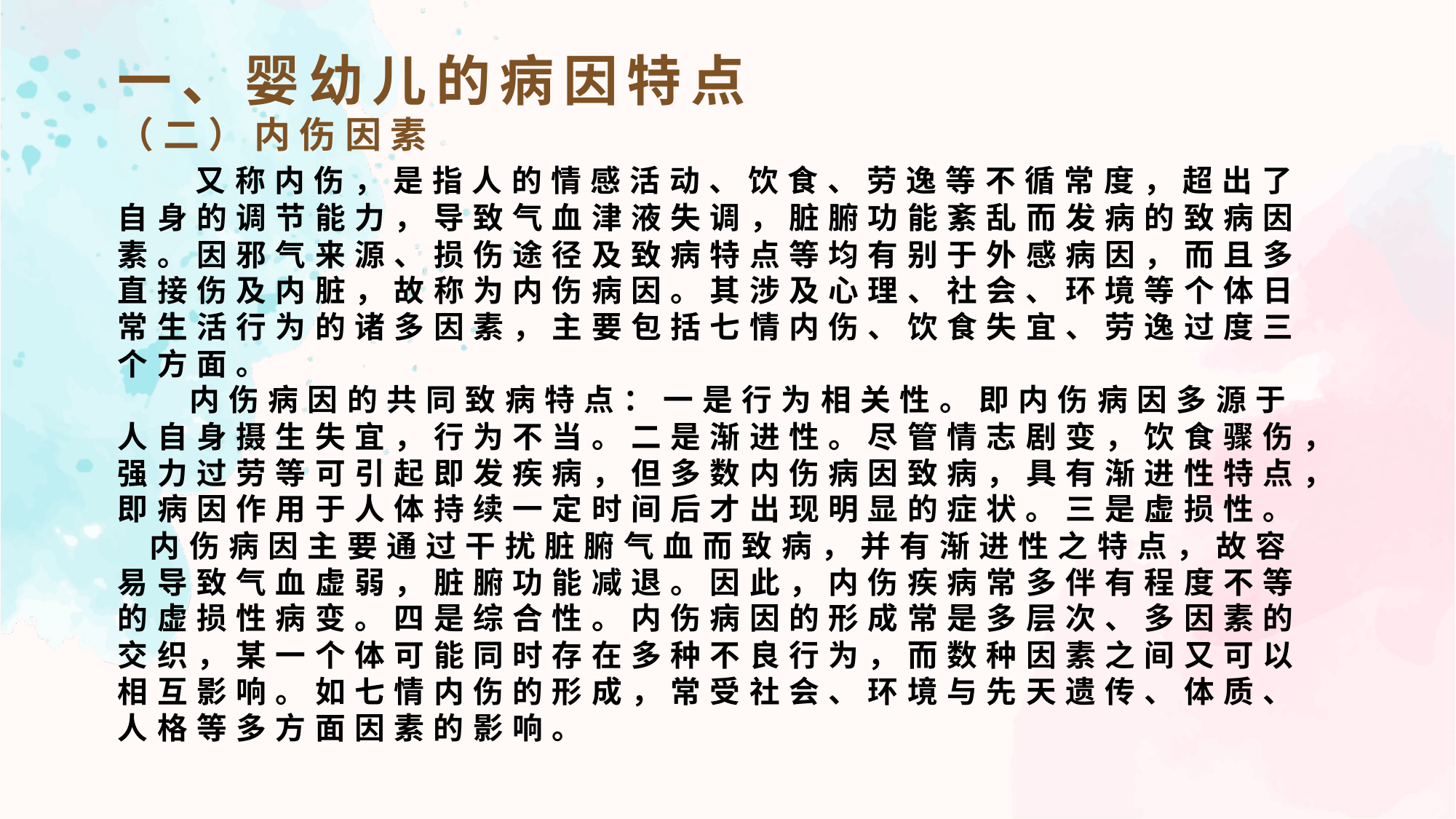

一、婴幼儿的病因特点
（二）内伤因素
    又称内伤，是指人的情感活动、饮食、劳逸等不循常度，超出了自身的调节能力，导致气血津液失调，脏腑功能紊乱而发病的致病因素。因邪气来源、损伤途径及致病特点等均有别于外感病因，而且多直接伤及内脏，故称为内伤病因。其涉及心理、社会、环境等个体日常生活行为的诸多因素，主要包括七情内伤、饮食失宜、劳逸过度三个方面。
    内伤病因的共同致病特点：一是行为相关性。即内伤病因多源于人自身摄生失宜，行为不当。二是渐进性。尽管情志剧变，饮食骤伤，强力过劳等可引起即发疾病，但多数内伤病因致病，具有渐进性特点，即病因作用于人体持续一定时间后才出现明显的症状。三是虚损性。    内伤病因主要通过干扰脏腑气血而致病，并有渐进性之特点，故容易导致气血虚弱，脏腑功能减退。因此，内伤疾病常多伴有程度不等的虚损性病变。四是综合性。内伤病因的形成常是多层次、多因素的交织，某一个体可能同时存在多种不良行为，而数种因素之间又可以相互影响。如七情内伤的形成，常受社会、环境与先天遗传、体质、人格等多方面因素的影响。